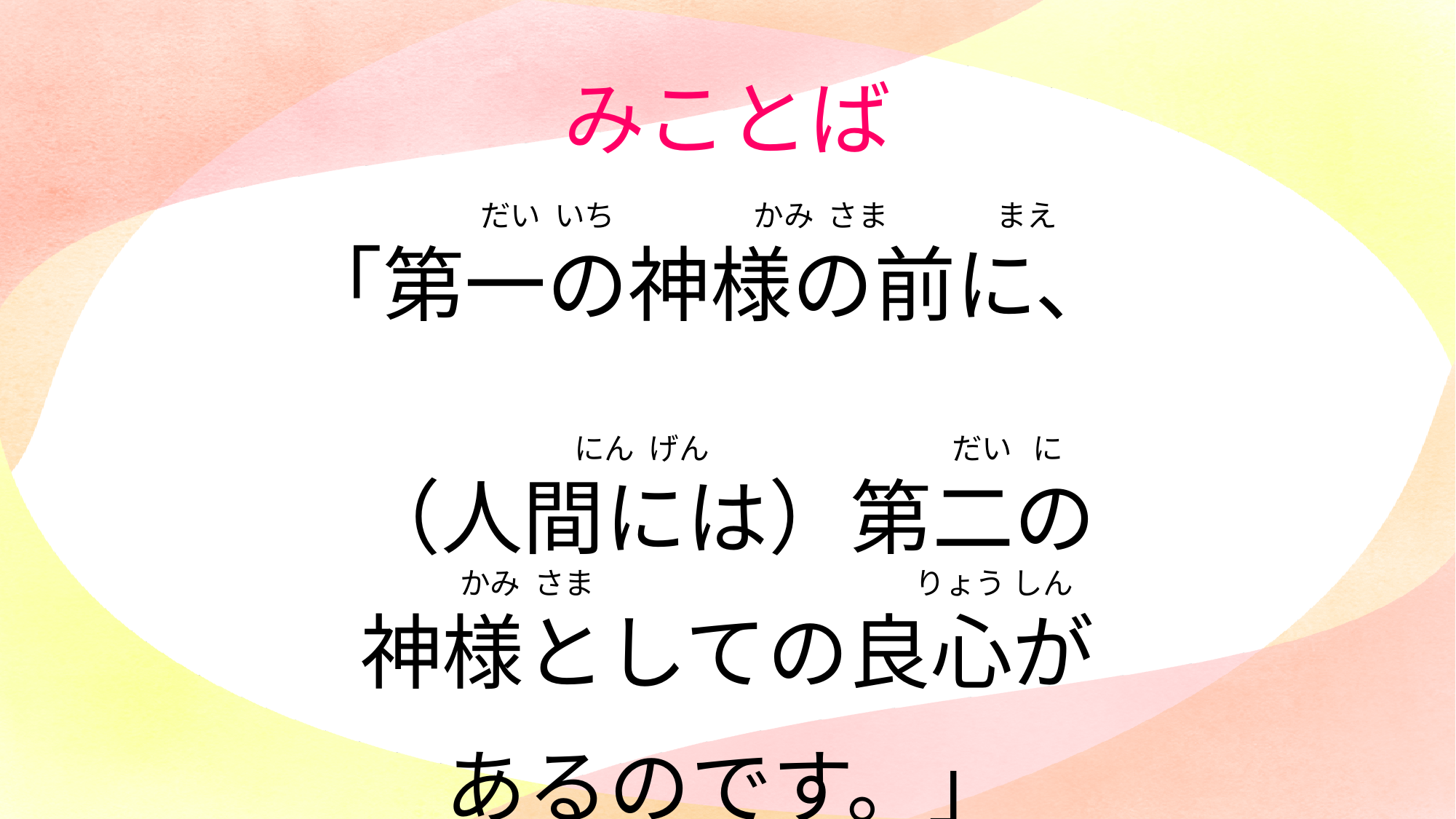

みことば
     　　　　　だい  いち　     　　  かみ  さま　    　   まえ
「第一の神様の前に、
　　　　　　　　　  にん  げん　          　　　        だい   に
（人間には）第二の
  　　　　　かみ  さま　                         　　　　りょう しん
神様としての良心が

あるのです。」